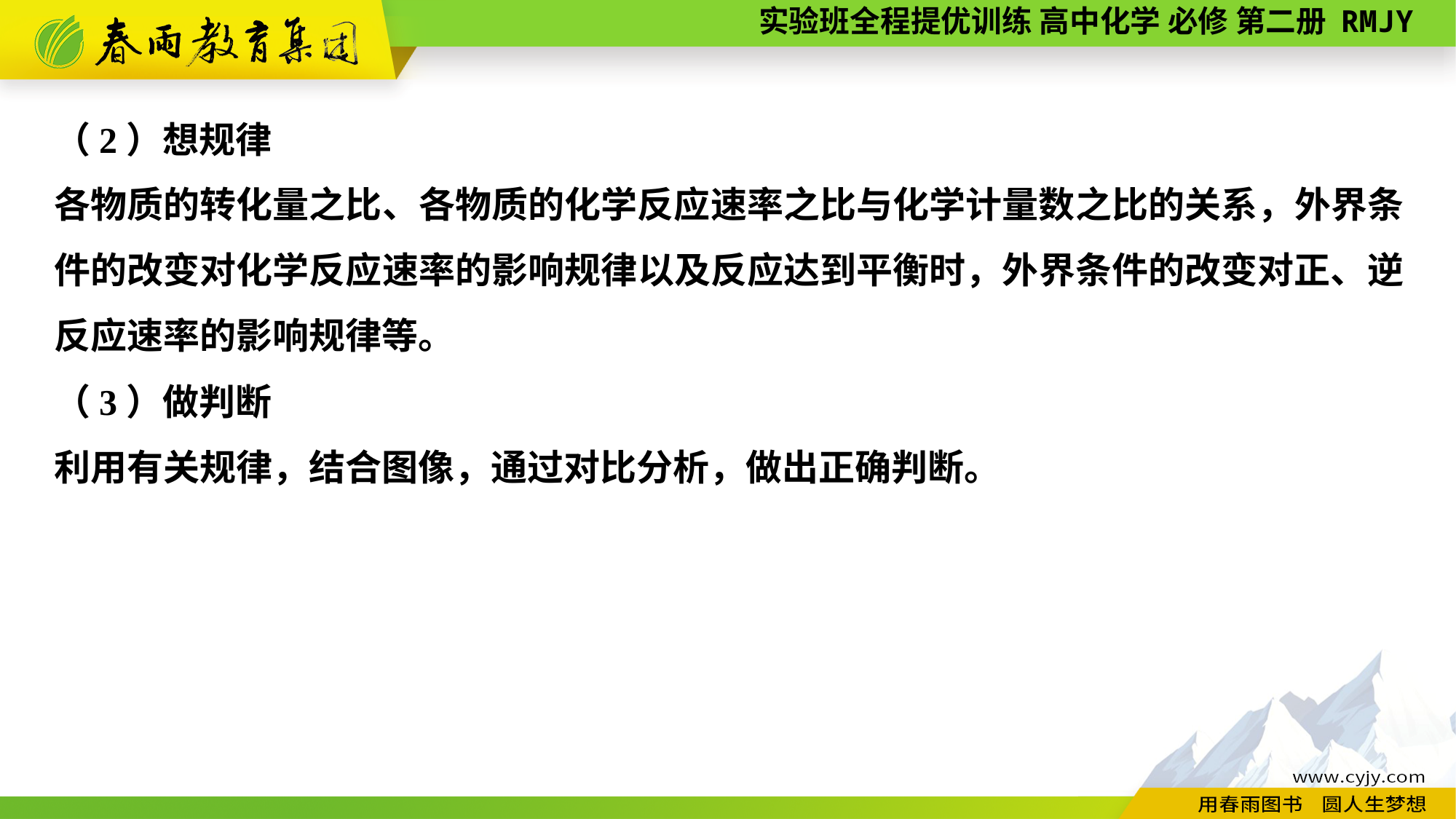

（2）想规律
各物质的转化量之比、各物质的化学反应速率之比与化学计量数之比的关系，外界条件的改变对化学反应速率的影响规律以及反应达到平衡时，外界条件的改变对正、逆反应速率的影响规律等。
（3）做判断
利用有关规律，结合图像，通过对比分析，做出正确判断。